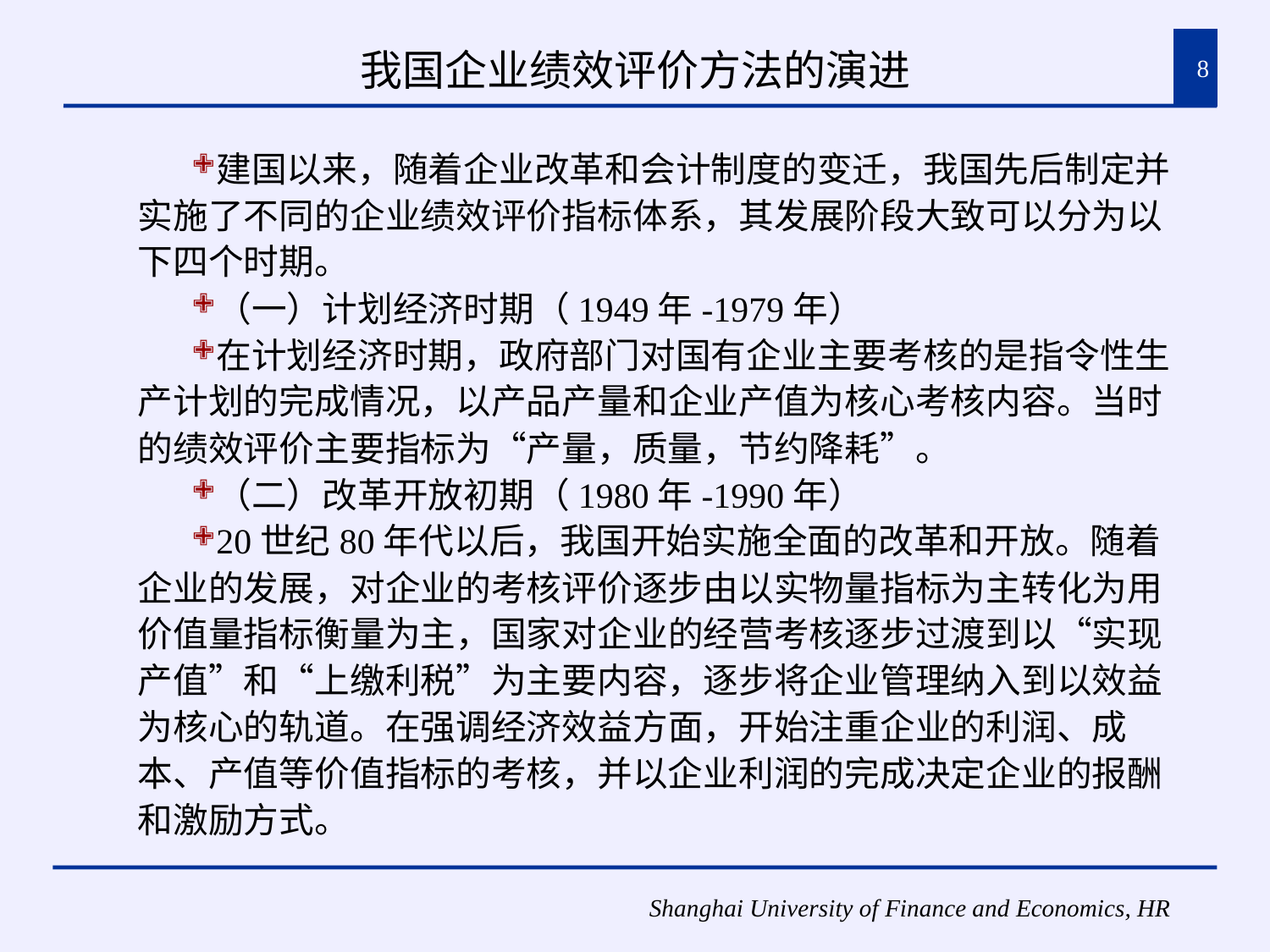

# 我国企业绩效评价方法的演进
8
建国以来，随着企业改革和会计制度的变迁，我国先后制定并实施了不同的企业绩效评价指标体系，其发展阶段大致可以分为以下四个时期。
（一）计划经济时期（1949年-1979年）
在计划经济时期，政府部门对国有企业主要考核的是指令性生产计划的完成情况，以产品产量和企业产值为核心考核内容。当时的绩效评价主要指标为“产量，质量，节约降耗”。
（二）改革开放初期（1980年-1990年）
20世纪80年代以后，我国开始实施全面的改革和开放。随着企业的发展，对企业的考核评价逐步由以实物量指标为主转化为用价值量指标衡量为主，国家对企业的经营考核逐步过渡到以“实现产值”和“上缴利税”为主要内容，逐步将企业管理纳入到以效益为核心的轨道。在强调经济效益方面，开始注重企业的利润、成本、产值等价值指标的考核，并以企业利润的完成决定企业的报酬和激励方式。